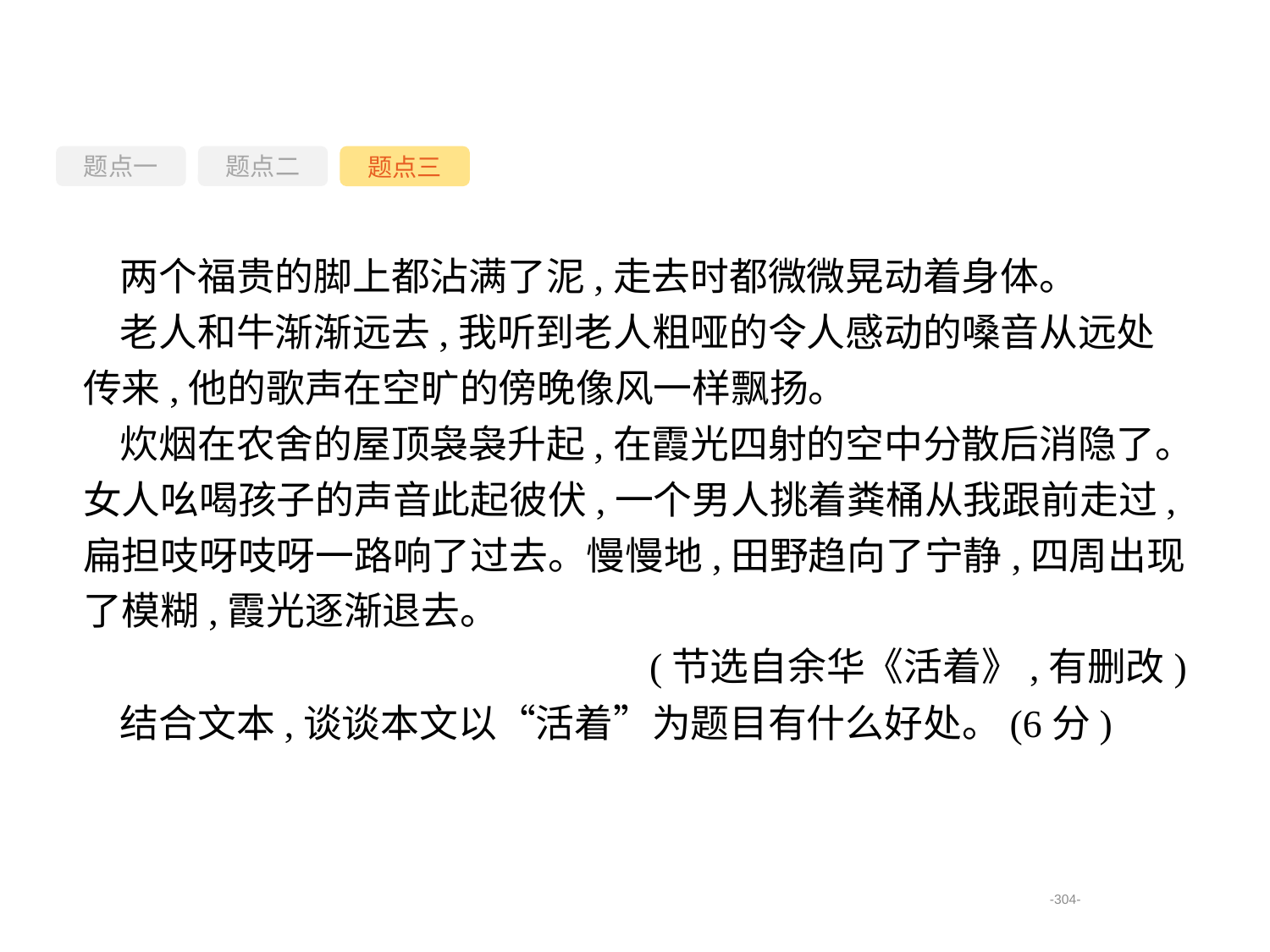

题点一
题点三
题点二
两个福贵的脚上都沾满了泥,走去时都微微晃动着身体。
老人和牛渐渐远去,我听到老人粗哑的令人感动的嗓音从远处传来,他的歌声在空旷的傍晚像风一样飘扬。
炊烟在农舍的屋顶袅袅升起,在霞光四射的空中分散后消隐了。女人吆喝孩子的声音此起彼伏,一个男人挑着粪桶从我跟前走过,扁担吱呀吱呀一路响了过去。慢慢地,田野趋向了宁静,四周出现了模糊,霞光逐渐退去。
(节选自余华《活着》,有删改)
结合文本,谈谈本文以“活着”为题目有什么好处。(6分)
-304-